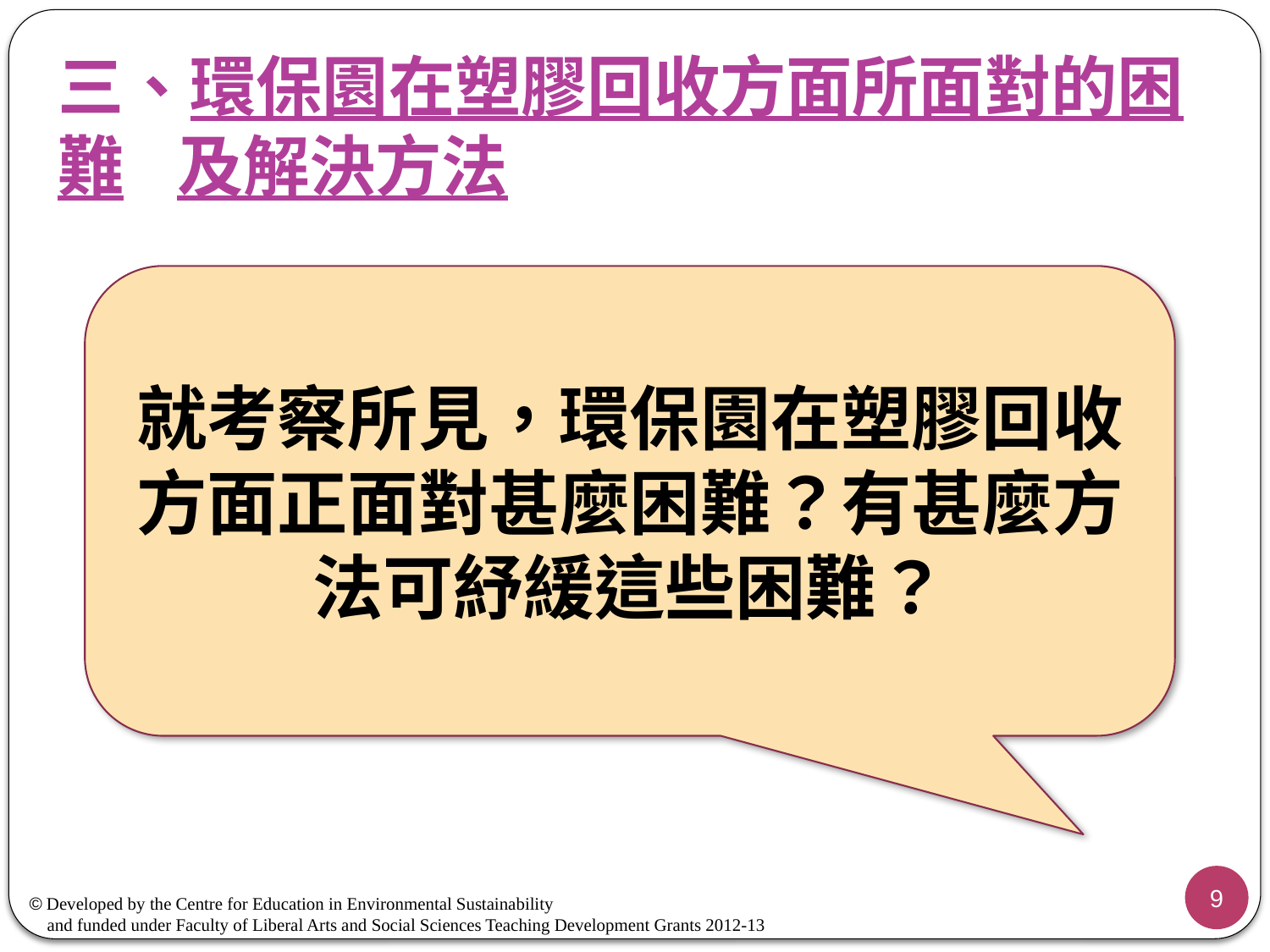

# 三、環保園在塑膠回收方面所面對的困難	及解決方法
就考察所見，環保園在塑膠回收方面正面對甚麼困難？有甚麼方法可紓緩這些困難？
9
© Developed by the Centre for Education in Environmental Sustainability
    and funded under Faculty of Liberal Arts and Social Sciences Teaching Development Grants 2012-13